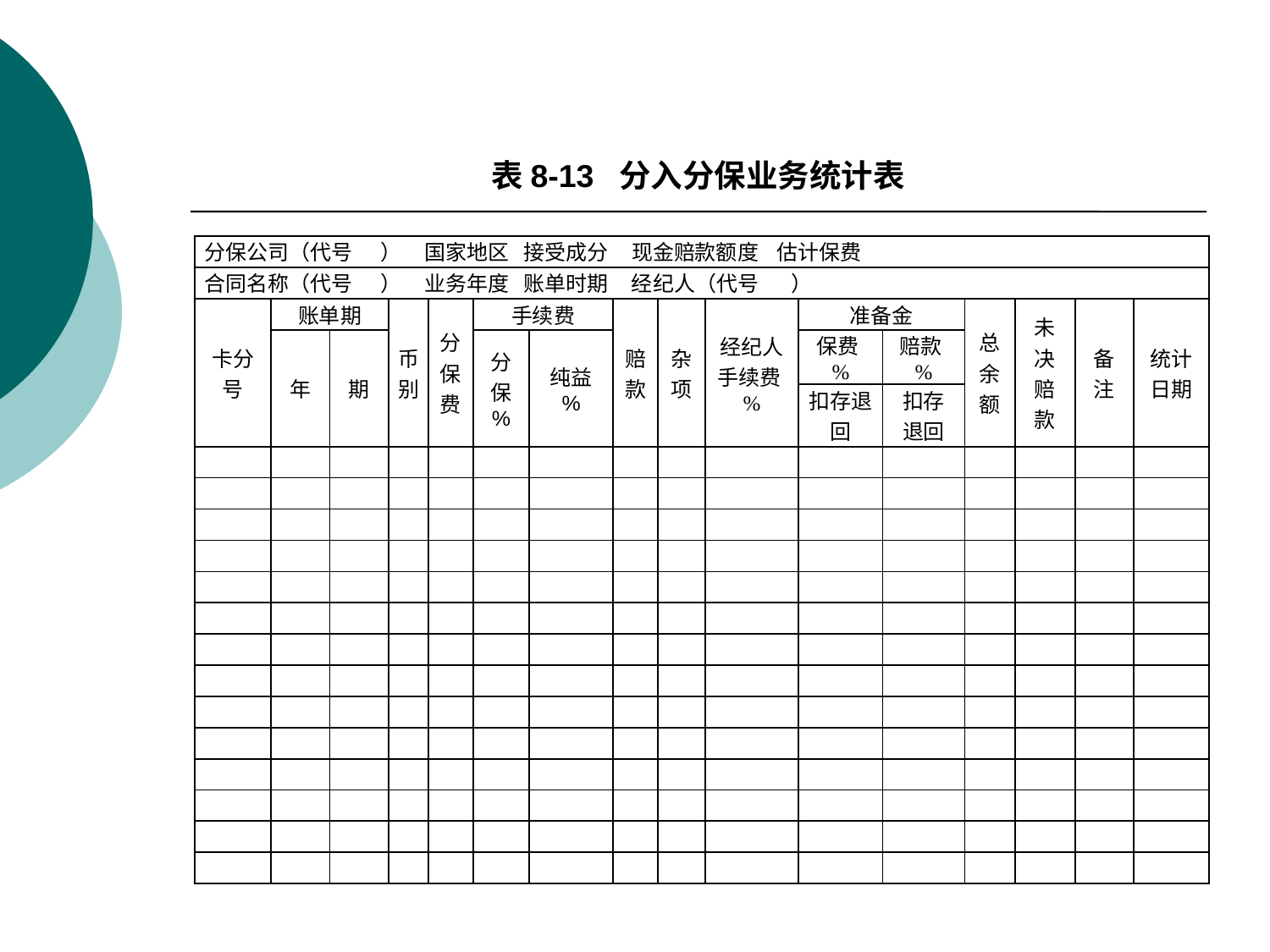

# 表8-13  分入分保业务统计表
| 分保公司（代号 ） 国家地区 接受成分 现金赔款额度 估计保费 |  |  |  |  |  |  |  |  |  |  |  |  |  |  |  |
| --- | --- | --- | --- | --- | --- | --- | --- | --- | --- | --- | --- | --- | --- | --- | --- |
| 合同名称（代号 ） 业务年度 账单时期 经纪人（代号 ） |  |  |  |  |  |  |  |  |  |  |  |  |  |  |  |
| 卡分号 | 账单期 |  | 币别 | 分保费 | 手续费 |  | 赔款 | 杂项 | 经纪人手续费% | 准备金 |  | 总余额 | 未决赔款 | 备注 | 统计 日期 |
|  | 年 | 期 |  |  | 分保 % | 纯益 % |  |  |  | 保费% | 赔款% |  |  |  |  |
|  |  |  |  |  |  |  |  |  |  | 扣存退回 | 扣存退回 |  |  |  |  |
|  |  |  |  |  |  |  |  |  |  |  |  |  |  |  |  |
|  |  |  |  |  |  |  |  |  |  |  |  |  |  |  |  |
|  |  |  |  |  |  |  |  |  |  |  |  |  |  |  |  |
|  |  |  |  |  |  |  |  |  |  |  |  |  |  |  |  |
|  |  |  |  |  |  |  |  |  |  |  |  |  |  |  |  |
|  |  |  |  |  |  |  |  |  |  |  |  |  |  |  |  |
|  |  |  |  |  |  |  |  |  |  |  |  |  |  |  |  |
|  |  |  |  |  |  |  |  |  |  |  |  |  |  |  |  |
|  |  |  |  |  |  |  |  |  |  |  |  |  |  |  |  |
|  |  |  |  |  |  |  |  |  |  |  |  |  |  |  |  |
|  |  |  |  |  |  |  |  |  |  |  |  |  |  |  |  |
|  |  |  |  |  |  |  |  |  |  |  |  |  |  |  |  |
|  |  |  |  |  |  |  |  |  |  |  |  |  |  |  |  |
|  |  |  |  |  |  |  |  |  |  |  |  |  |  |  |  |